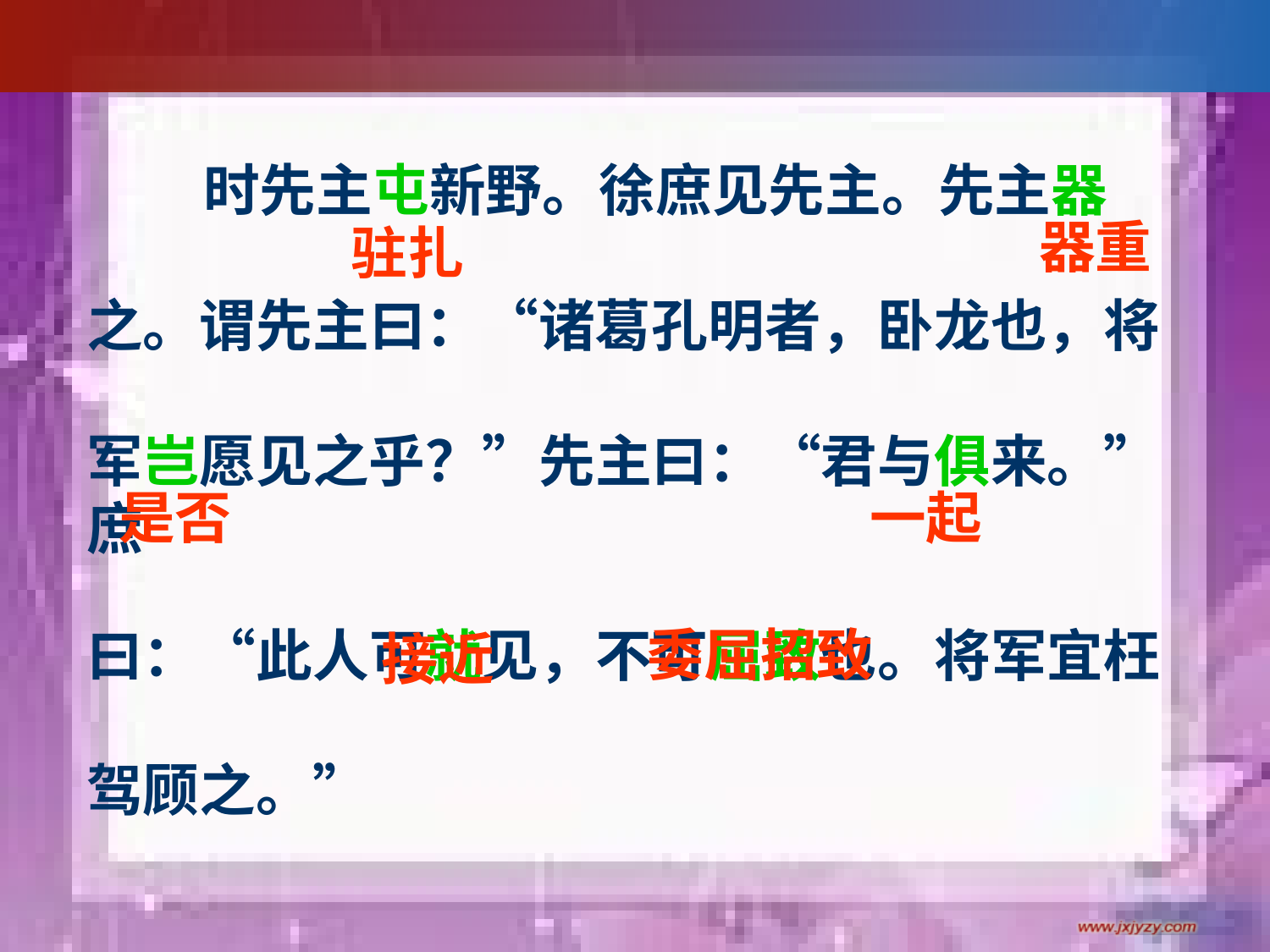

时先主屯新野。徐庶见先主。先主器

之。谓先主曰：“诸葛孔明者，卧龙也，将

军岂愿见之乎？”先主曰：“君与俱来。”庶

曰：“此人可就见，不可屈致也。将军宜枉

驾顾之。”
器重
驻扎
是否
一起
委屈招致
接近